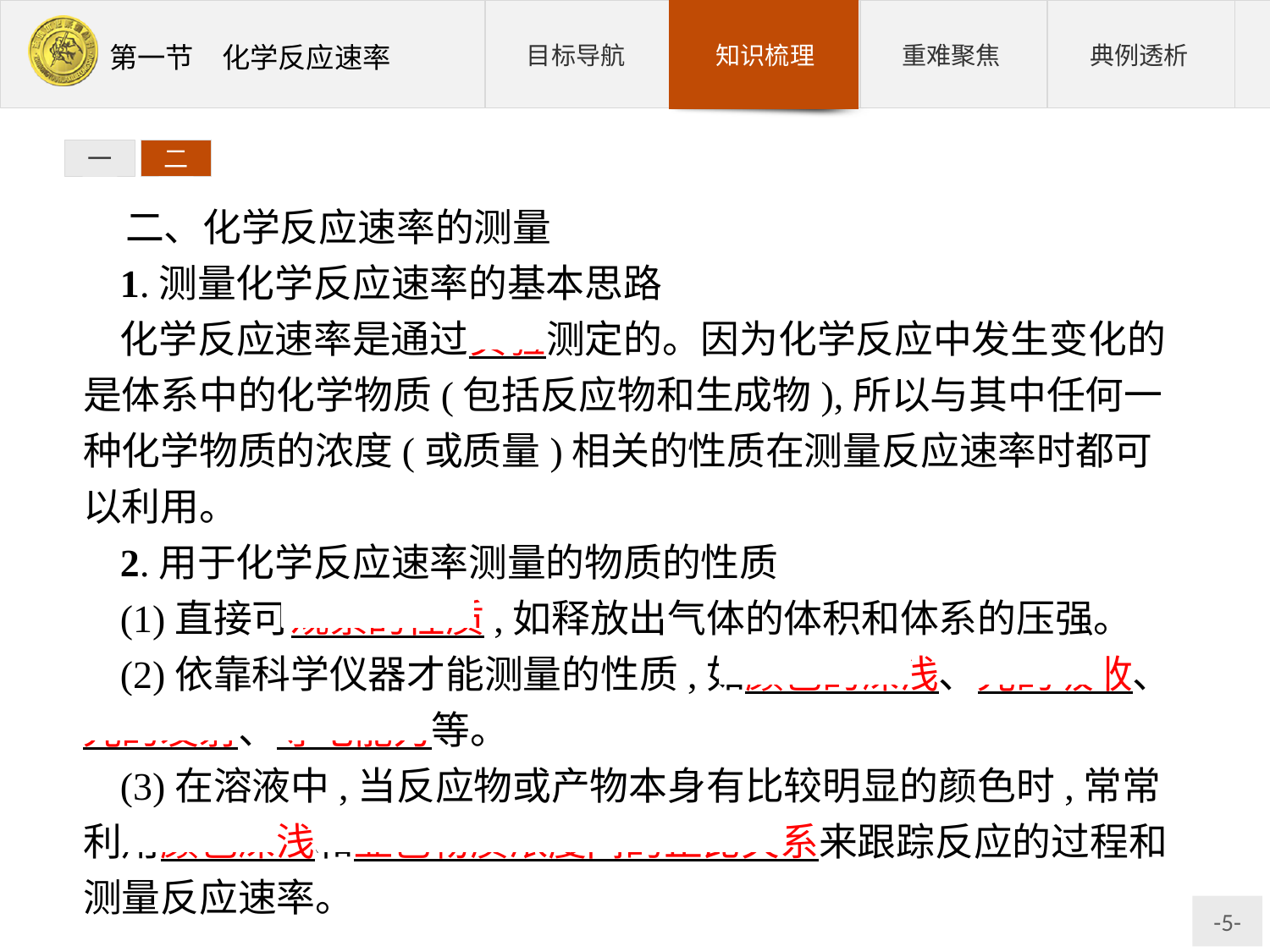

一
二
二、化学反应速率的测量
1.测量化学反应速率的基本思路
化学反应速率是通过实验测定的。因为化学反应中发生变化的是体系中的化学物质(包括反应物和生成物),所以与其中任何一种化学物质的浓度(或质量)相关的性质在测量反应速率时都可以利用。
2.用于化学反应速率测量的物质的性质
(1)直接可观察的性质,如释放出气体的体积和体系的压强。
(2)依靠科学仪器才能测量的性质,如颜色的深浅、光的吸收、 光的发射、导电能力等。
(3)在溶液中,当反应物或产物本身有比较明显的颜色时,常常利用颜色深浅和显色物质浓度间的正比关系来跟踪反应的过程和测量反应速率。